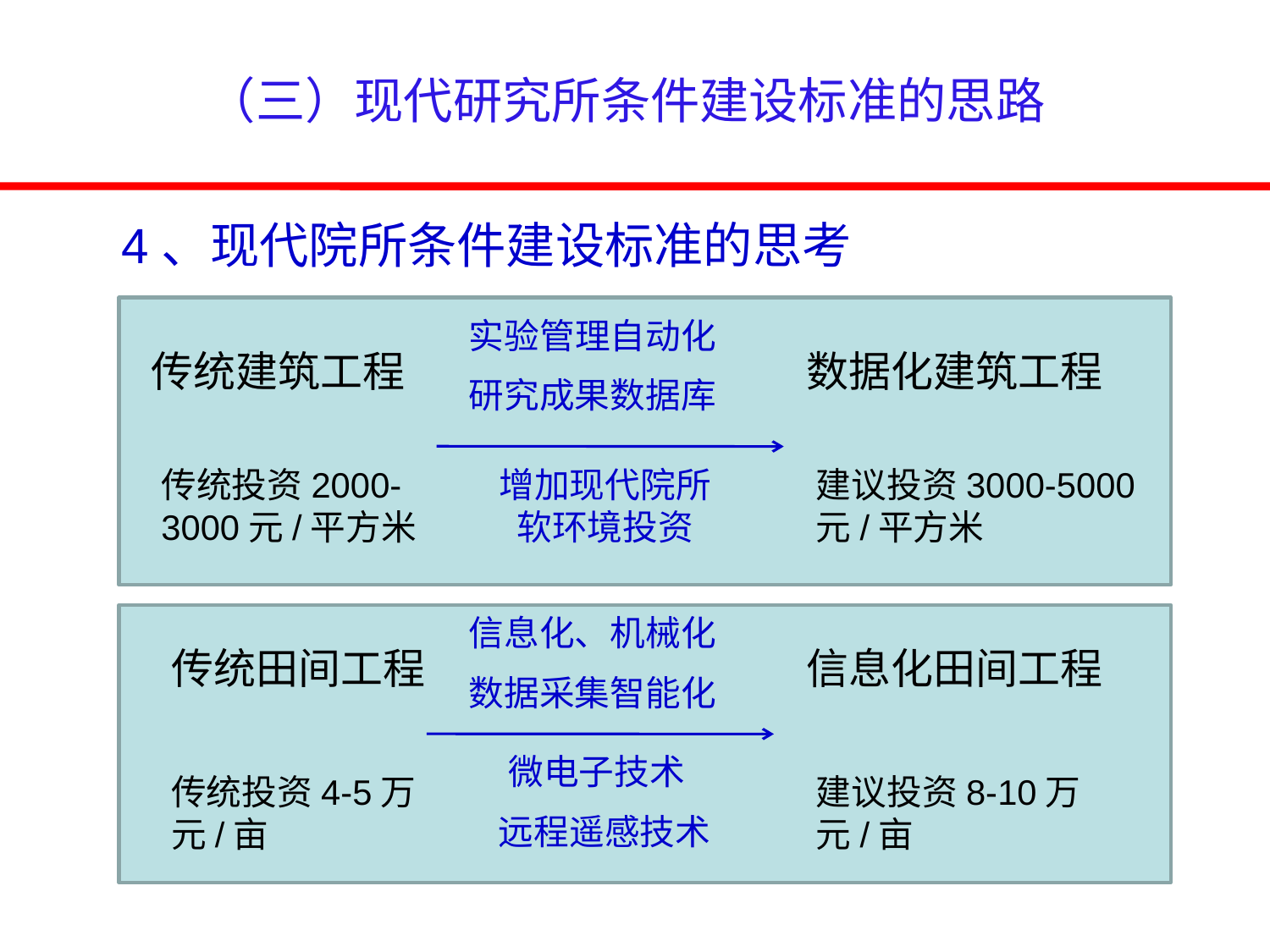

（三）现代研究所条件建设标准的思路

4、现代院所条件建设标准的思考

实验管理自动化
传统建筑工程
数据化建筑工程
研究成果数据库
传统投资2000-3000元/平方米
增加现代院所
软环境投资
建议投资3000-5000元/平方米

信息化、机械化
传统田间工程
信息化田间工程
数据采集智能化
微电子技术
传统投资4-5万元/亩
建议投资8-10万元/亩
远程遥感技术